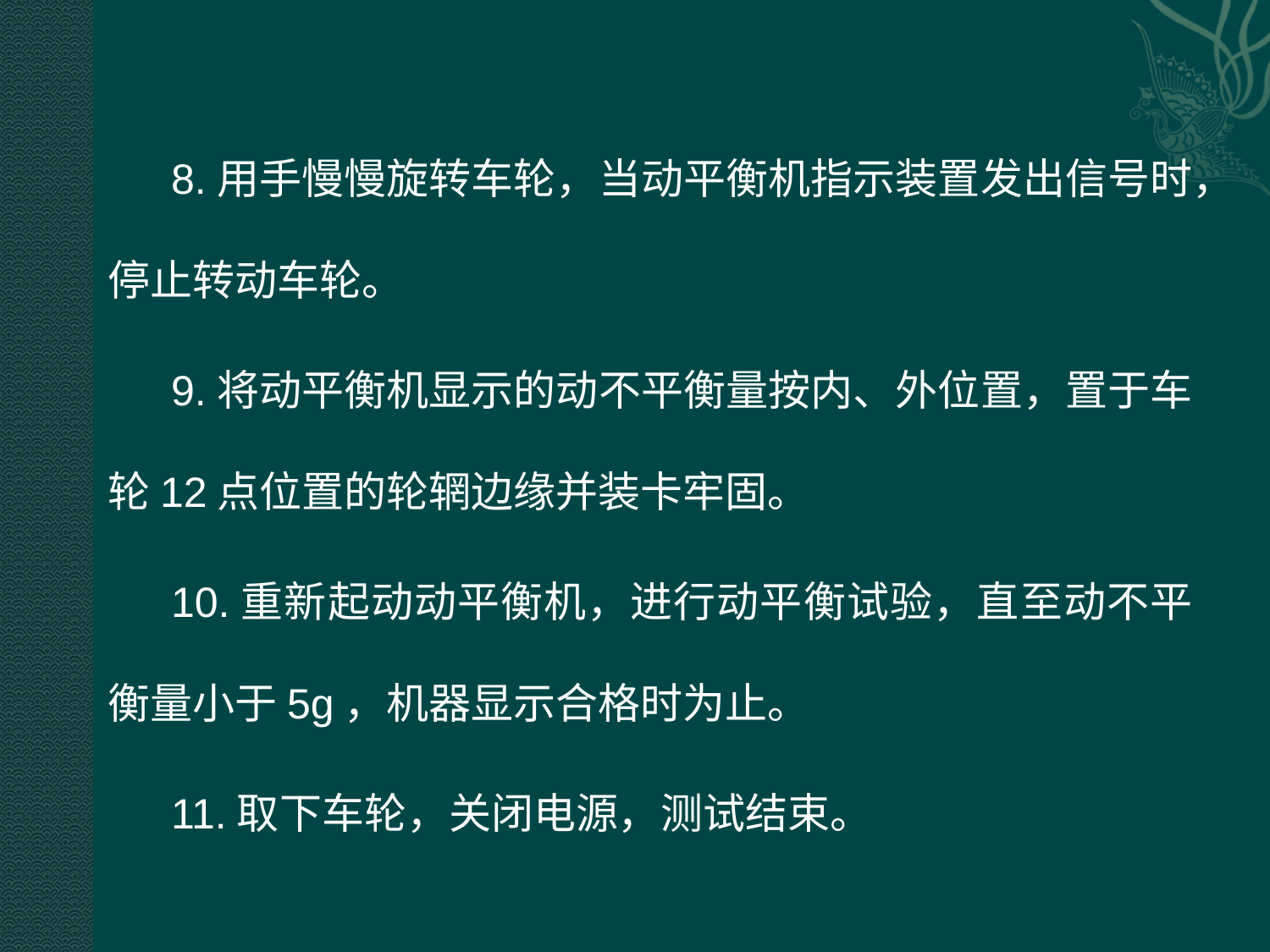

8.用手慢慢旋转车轮，当动平衡机指示装置发出信号时，停止转动车轮。
9.将动平衡机显示的动不平衡量按内、外位置，置于车轮12点位置的轮辋边缘并装卡牢固。
10.重新起动动平衡机，进行动平衡试验，直至动不平衡量小于5g，机器显示合格时为止。
11.取下车轮，关闭电源，测试结束。